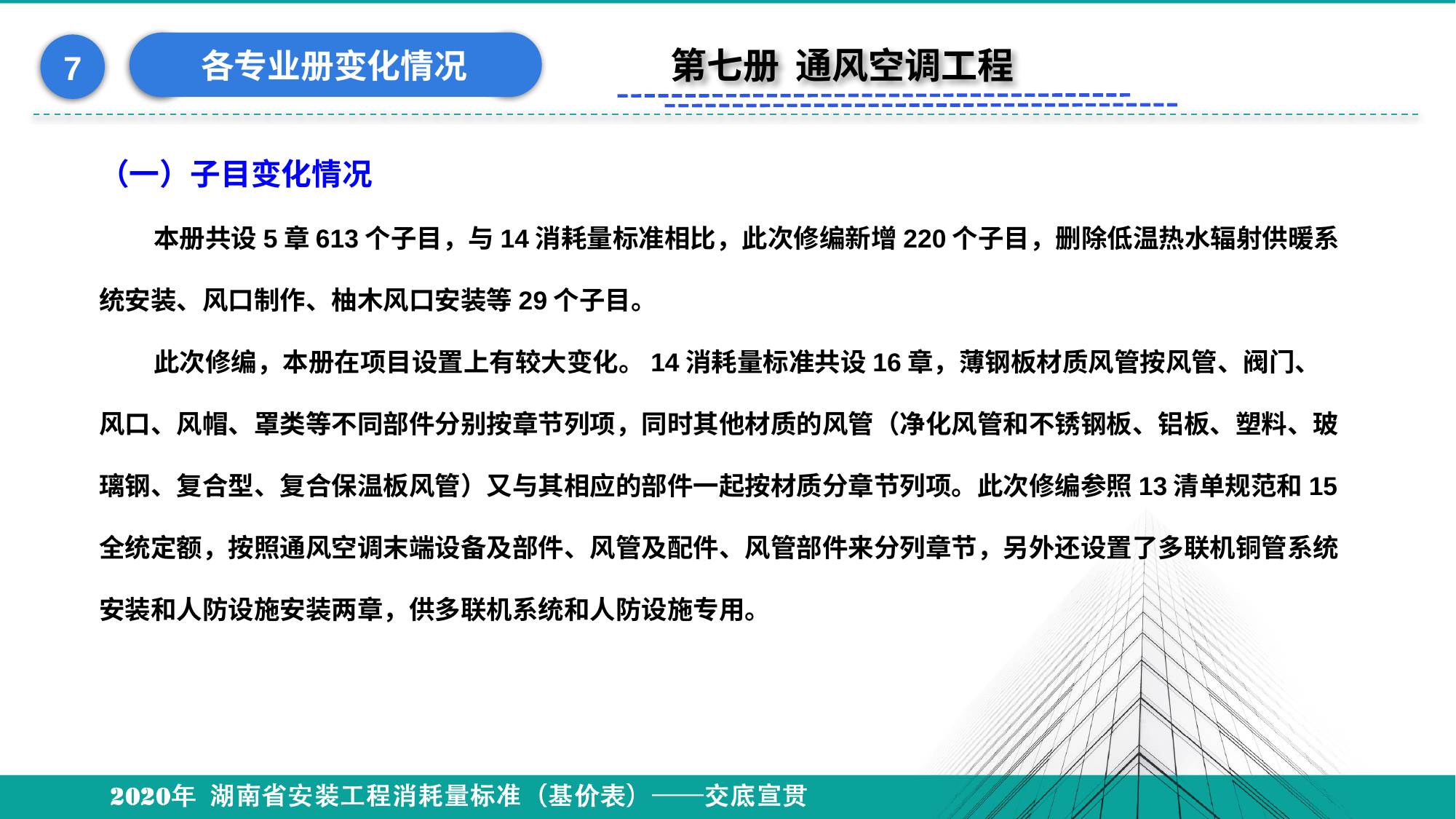

各专业册变化情况

7
第七册  通风空调工程
（一）子目变化情况
本册共设5章613个子目，与14消耗量标准相比，此次修编新增220个子目，删除低温热水辐射供暖系统安装、风口制作、柚木风口安装等29个子目。
此次修编，本册在项目设置上有较大变化。14消耗量标准共设16章，薄钢板材质风管按风管、阀门、风口、风帽、罩类等不同部件分别按章节列项，同时其他材质的风管（净化风管和不锈钢板、铝板、塑料、玻璃钢、复合型、复合保温板风管）又与其相应的部件一起按材质分章节列项。此次修编参照13清单规范和15全统定额，按照通风空调末端设备及部件、风管及配件、风管部件来分列章节，另外还设置了多联机铜管系统安装和人防设施安装两章，供多联机系统和人防设施专用。